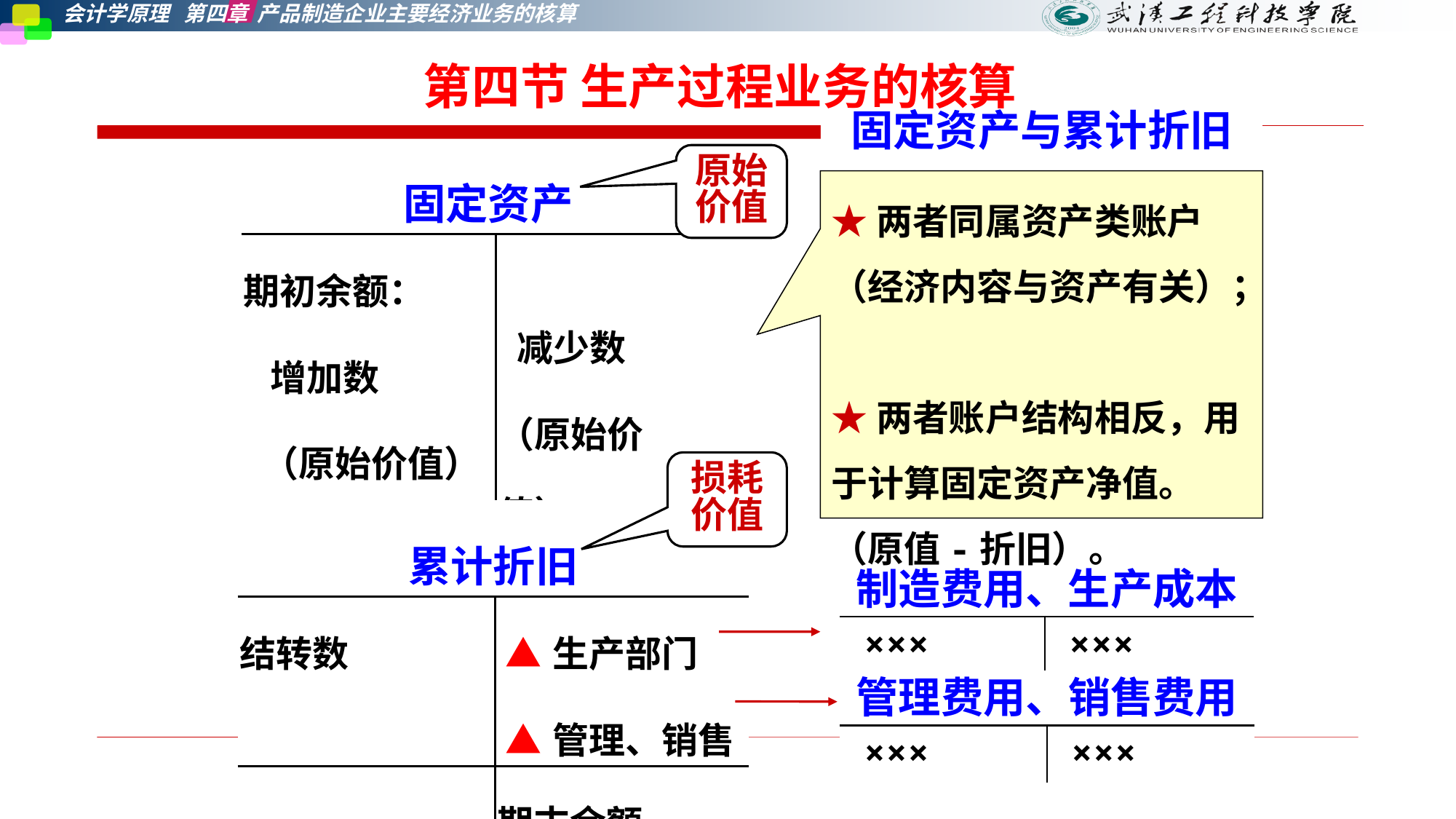

第四节 生产过程业务的核算
固定资产与累计折旧
| 固定资产 |  |
| --- | --- |
| 期初余额： 增加数 （原始价值） | 减少数 （原始价值） |
| 期末余额： |  |
原始价值
★两者同属资产类账户（经济内容与资产有关）；
★两者账户结构相反，用于计算固定资产净值。（原值-折旧）。
损耗价值
| 累计折旧 |  |
| --- | --- |
| 结转数 | ▲生产部门 ▲管理、销售 |
|  | 期末余额 |
| 制造费用、生产成本 |  |
| --- | --- |
| ××× | ××× |

| 管理费用、销售费用 |  |
| --- | --- |
| ××× | ××× |